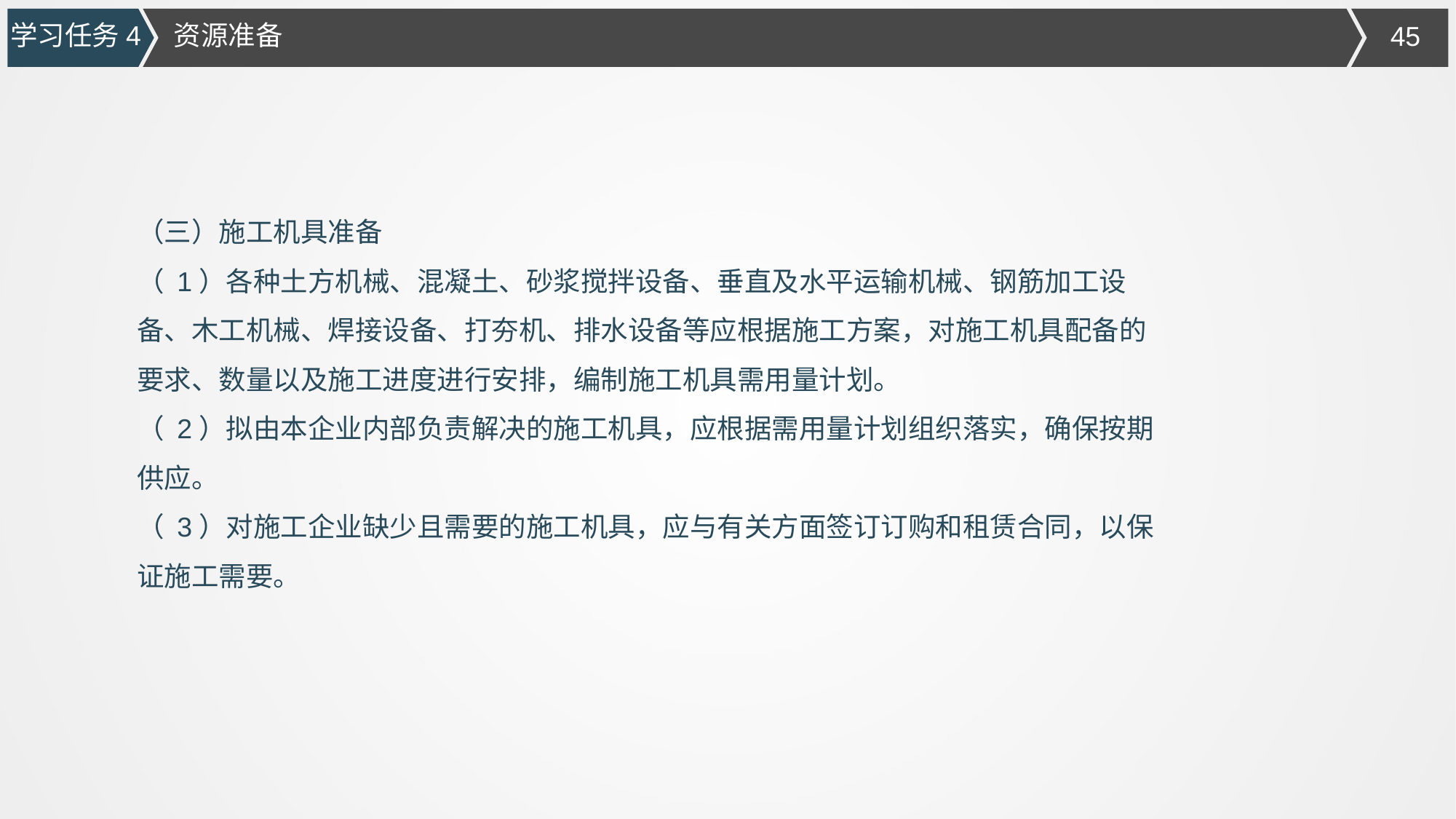

学习任务4
资源准备

（三）施工机具准备
（ 1）各种土方机械、混凝土、砂浆搅拌设备、垂直及水平运输机械、钢筋加工设
备、木工机械、焊接设备、打夯机、排水设备等应根据施工方案，对施工机具配备的
要求、数量以及施工进度进行安排，编制施工机具需用量计划。
（ 2）拟由本企业内部负责解决的施工机具，应根据需用量计划组织落实，确保按期
供应。
（ 3）对施工企业缺少且需要的施工机具，应与有关方面签订订购和租赁合同，以保
证施工需要。